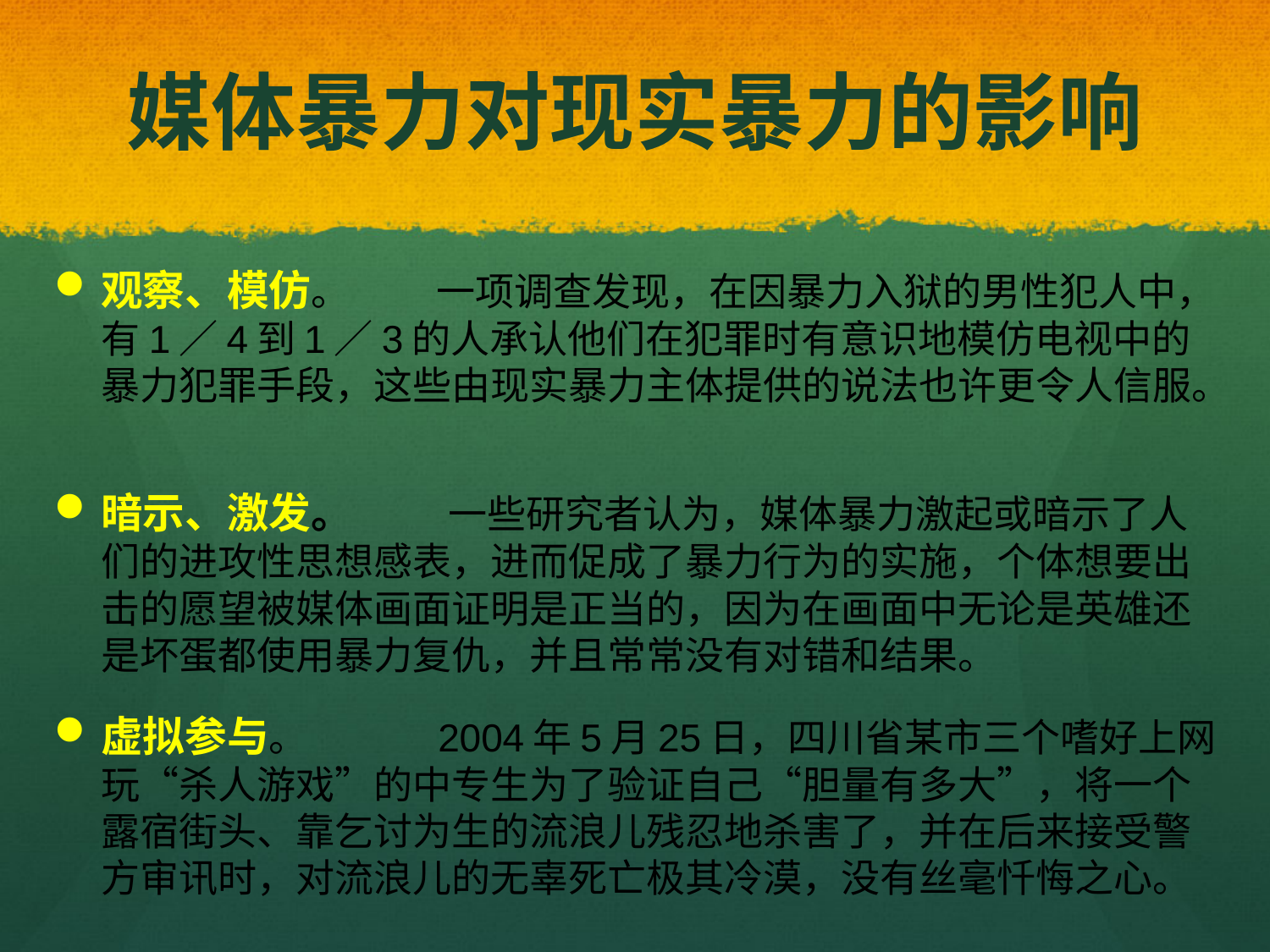

# 媒体暴力对现实暴力的影响
观察、模仿。          一项调查发现，在因暴力入狱的男性犯人中，有1／4到1／3的人承认他们在犯罪时有意识地模仿电视中的暴力犯罪手段，这些由现实暴力主体提供的说法也许更令人信服。
暗示、激发。          一些研究者认为，媒体暴力激起或暗示了人们的进攻性思想感表，进而促成了暴力行为的实施，个体想要出击的愿望被媒体画面证明是正当的，因为在画面中无论是英雄还是坏蛋都使用暴力复仇，并且常常没有对错和结果。
虚拟参与。              2004年5月25日，四川省某市三个嗜好上网玩“杀人游戏”的中专生为了验证自己“胆量有多大”，将一个露宿街头、靠乞讨为生的流浪儿残忍地杀害了，并在后来接受警方审讯时，对流浪儿的无辜死亡极其冷漠，没有丝毫忏悔之心。